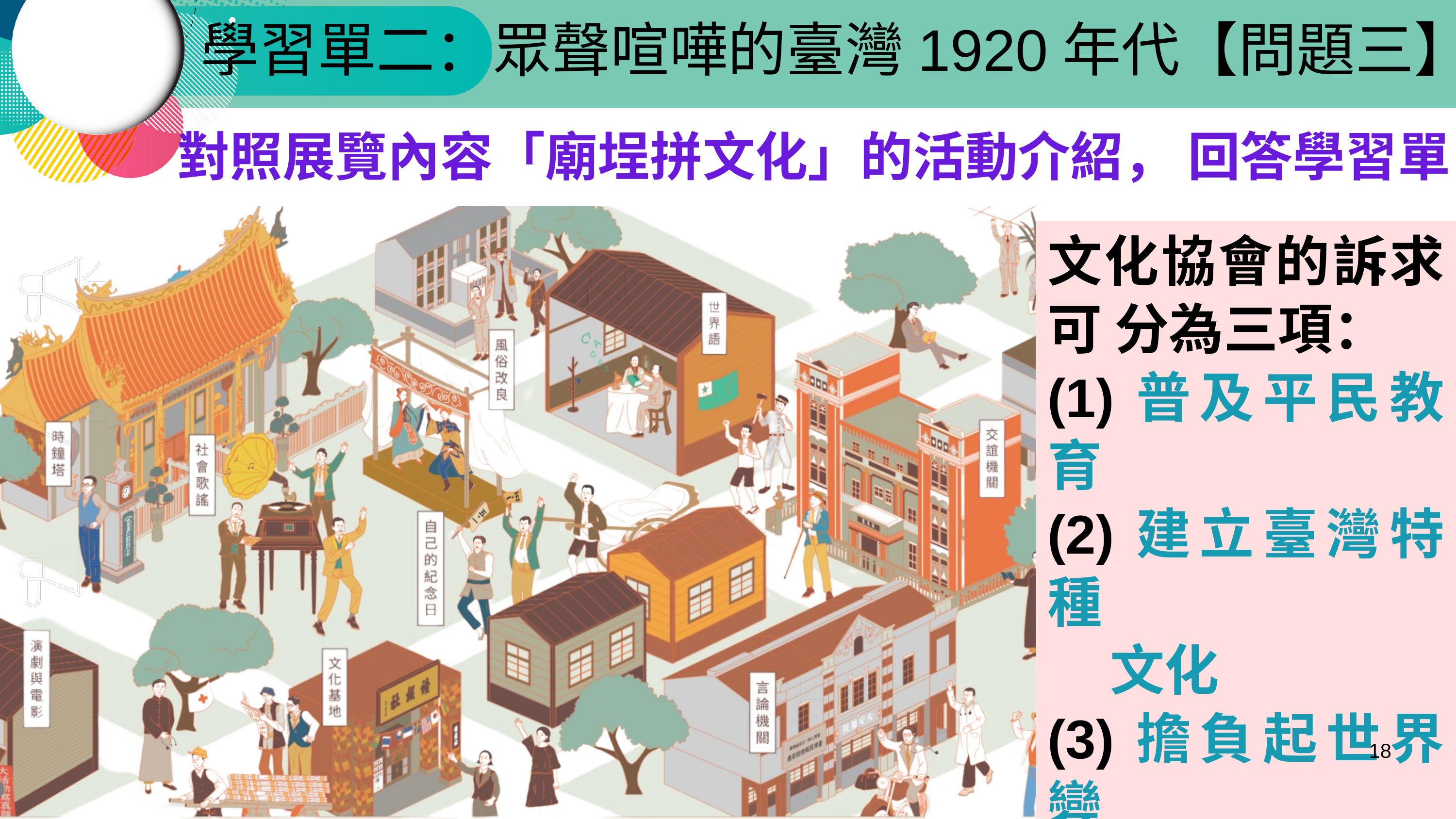

學習單二：眾聲喧嘩的臺灣1920年代【問題三】
對照展覽內容「廟埕拼文化」的活動介紹， 回答學習單

文化協會的訴求可 分為三項：
(1)普及平民教育
(2)建立臺灣特種
    文化
(3)擔負起世界變
     動中的使命

18